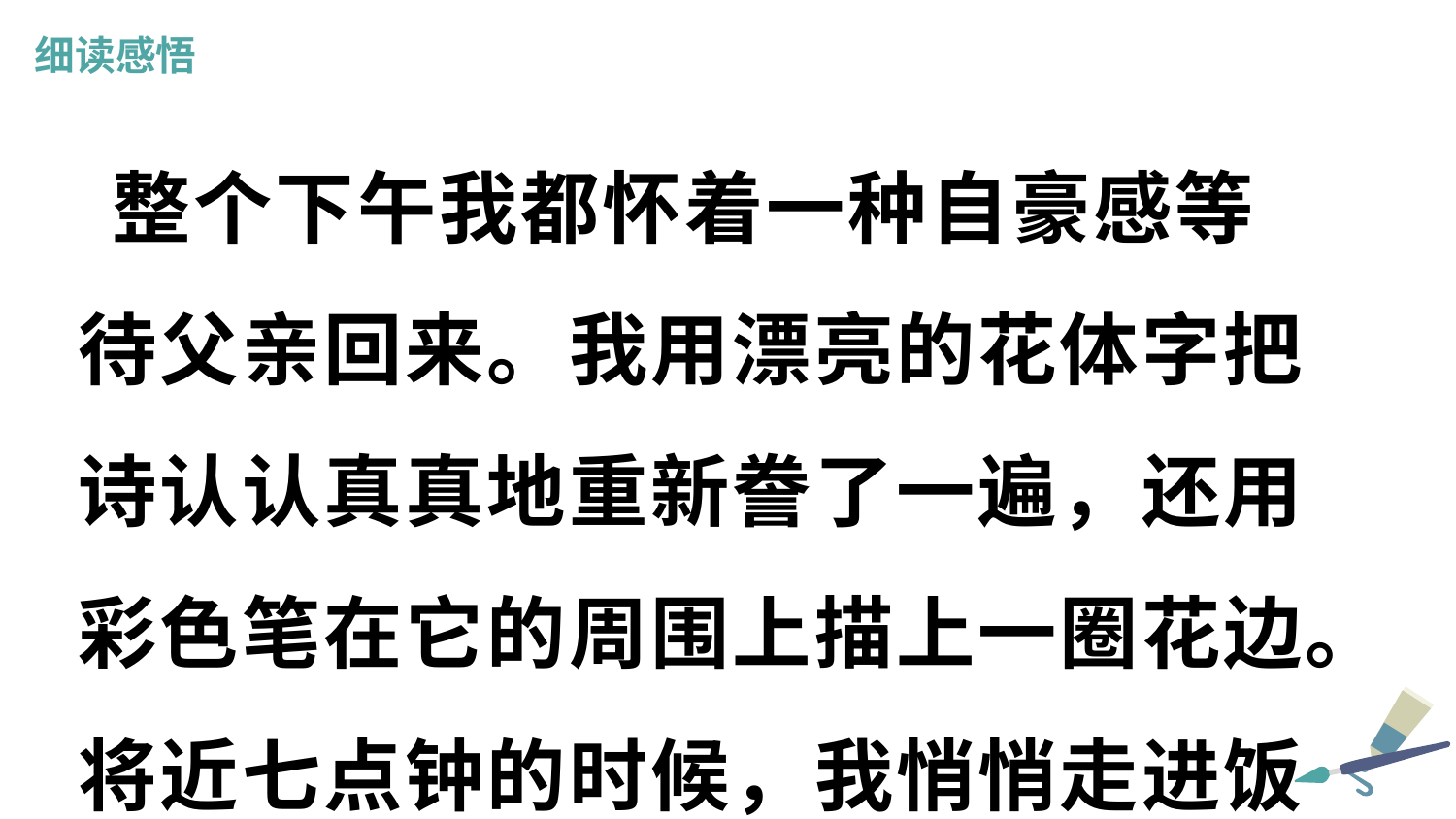

细读感悟
  整个下午我都怀着一种自豪感等待父亲回来。我用漂亮的花体字把诗认认真真地重新誊了一遍，还用彩色笔在它的周围上描上一圈花边。将近七点钟的时候，我悄悄走进饭厅，满怀信心地把它放在餐桌父亲的位置上。